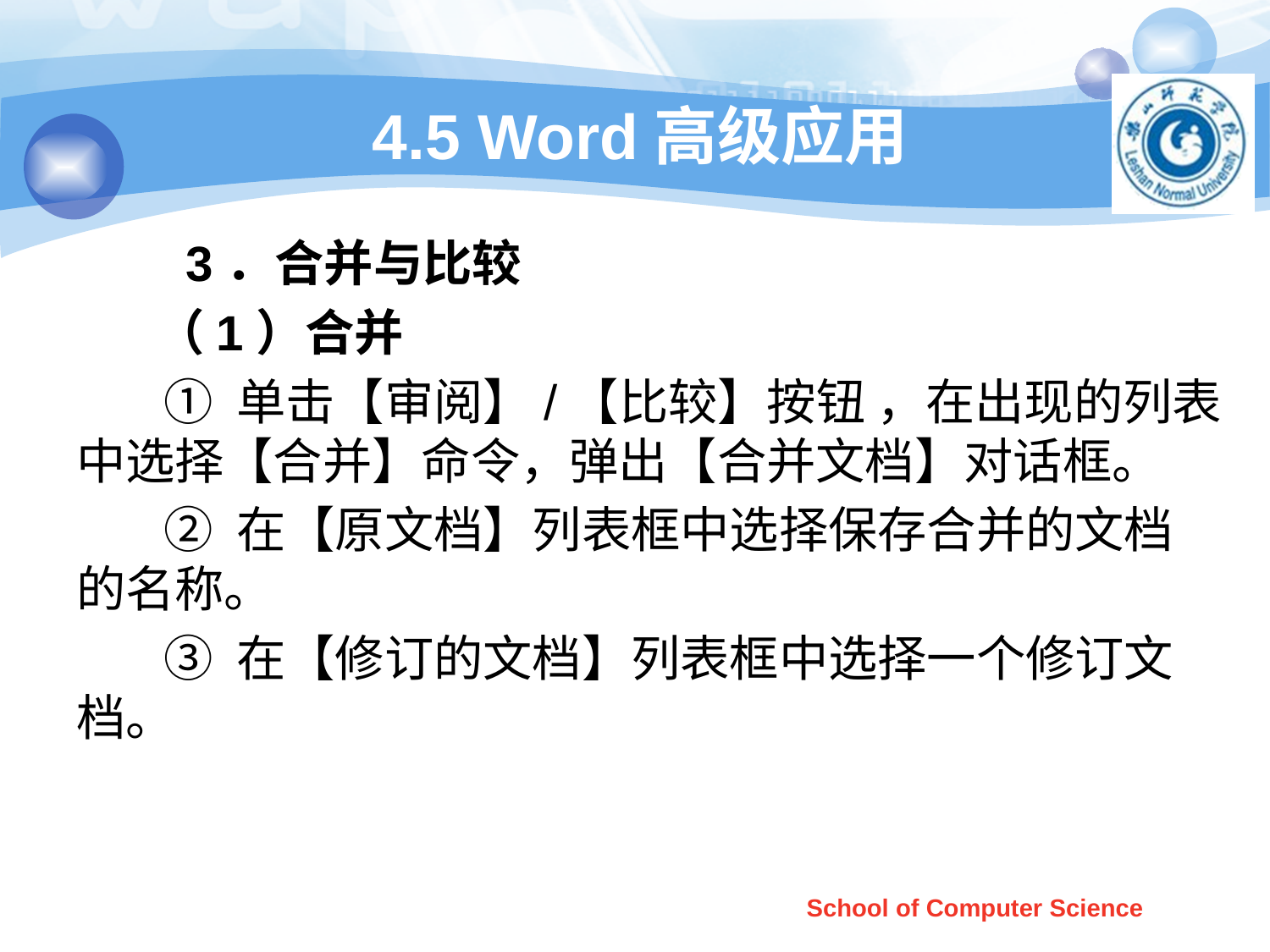

# 4.5 Word高级应用
        3．合并与比较
      （1）合并
        ① 单击【审阅】/【比较】按钮 ，在出现的列表中选择【合并】命令，弹出【合并文档】对话框。
        ② 在【原文档】列表框中选择保存合并的文档的名称。
        ③ 在【修订的文档】列表框中选择一个修订文档。
School of Computer Science